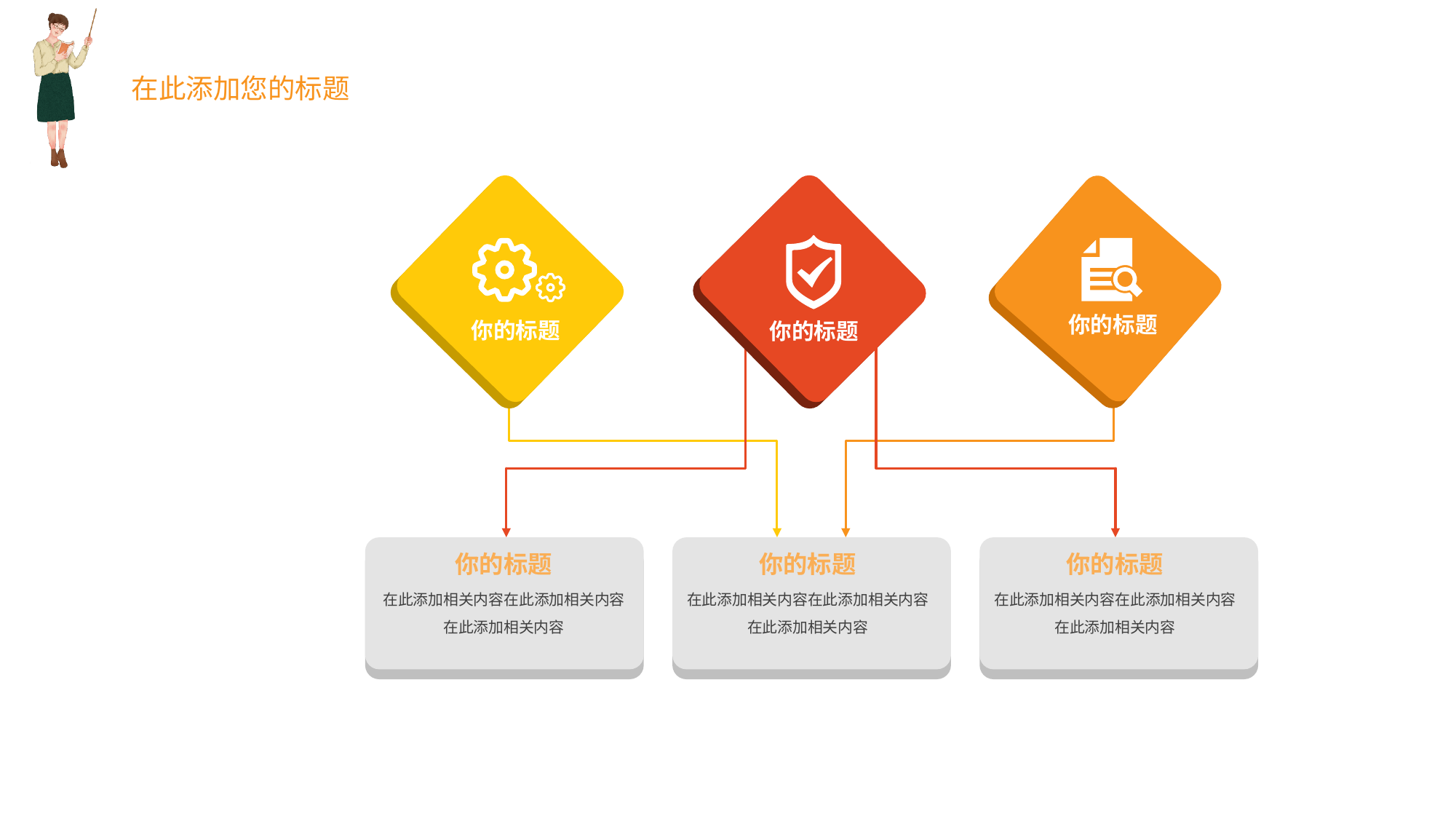

你的标题

你的标题

你的标题

你的标题
在此添加相关内容在此添加相关内容在此添加相关内容
你的标题
在此添加相关内容在此添加相关内容在此添加相关内容
你的标题
在此添加相关内容在此添加相关内容在此添加相关内容